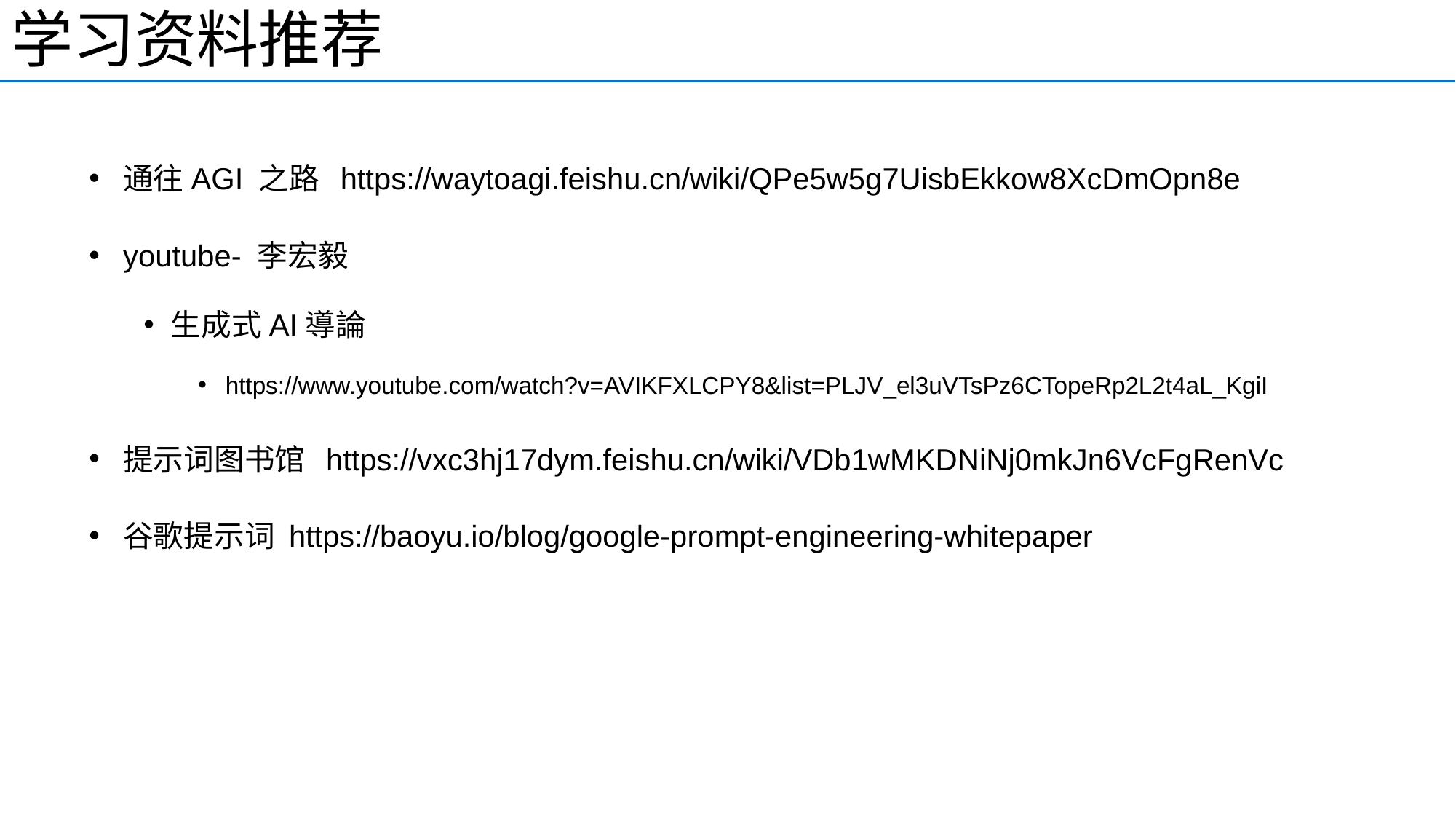

学习资料推荐
通往AGI 之路  https://waytoagi.feishu.cn/wiki/QPe5w5g7UisbEkkow8XcDmOpn8e
youtube- 李宏毅
生成式AI導論
https://www.youtube.com/watch?v=AVIKFXLCPY8&list=PLJV_el3uVTsPz6CTopeRp2L2t4aL_KgiI
提示词图书馆  https://vxc3hj17dym.feishu.cn/wiki/VDb1wMKDNiNj0mkJn6VcFgRenVc
谷歌提示词 https://baoyu.io/blog/google-prompt-engineering-whitepaper